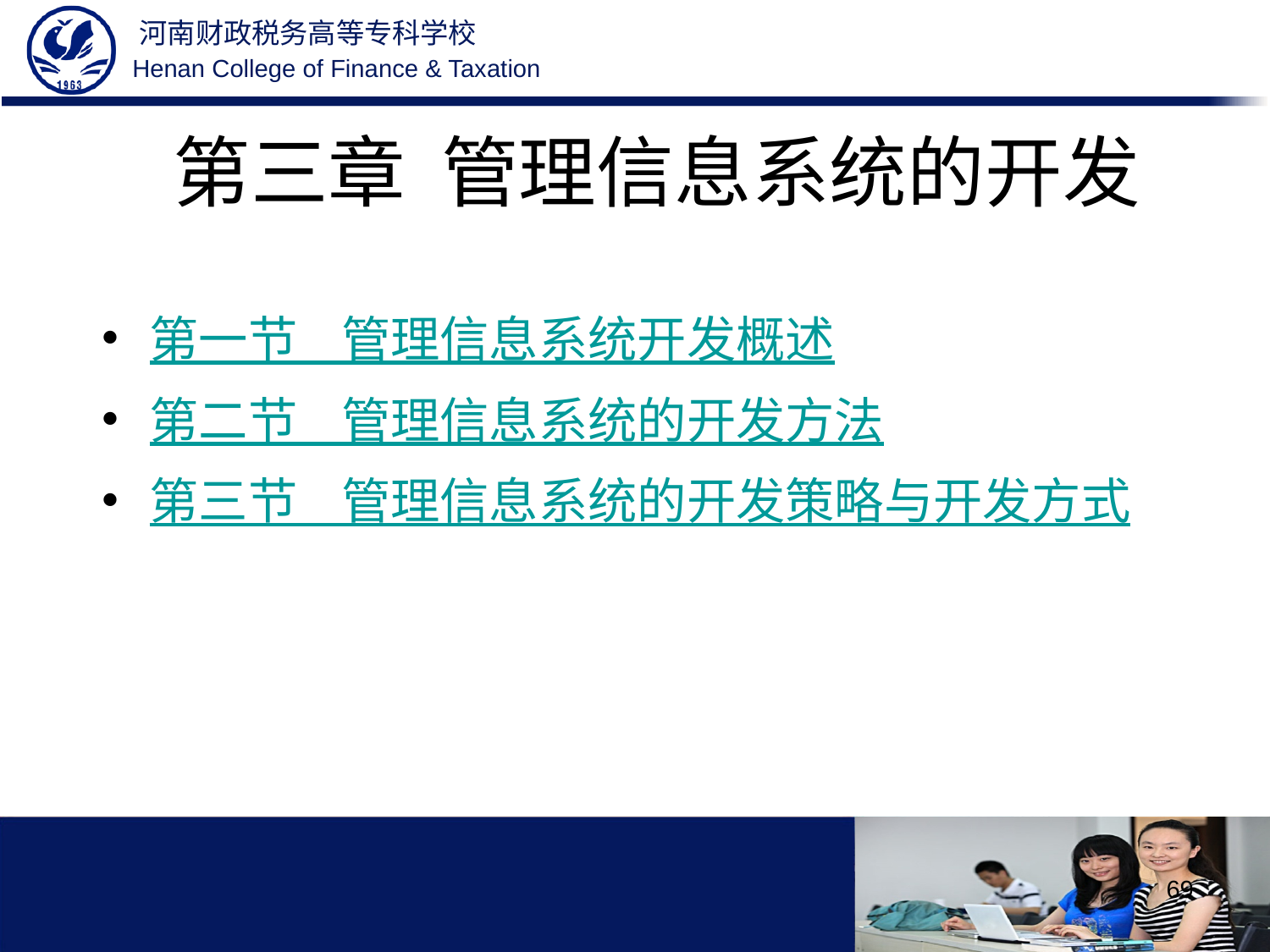

# 第三章  管理信息系统的开发
第一节    管理信息系统开发概述
第二节    管理信息系统的开发方法
第三节    管理信息系统的开发策略与开发方式
69